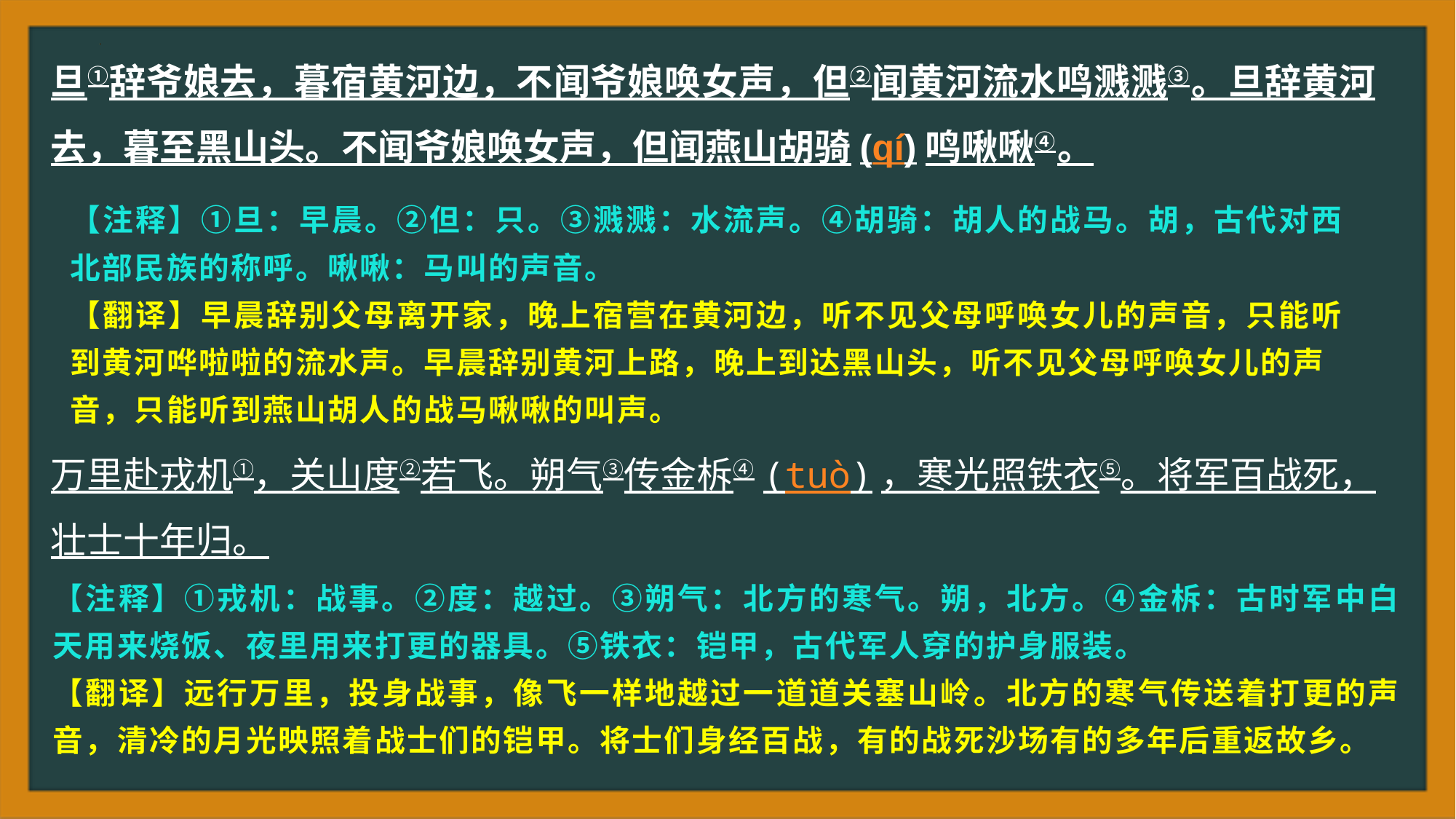

旦①辞爷娘去，暮宿黄河边，不闻爷娘唤女声，但②闻黄河流水鸣溅溅③。旦辞黄河去，暮至黑山头。不闻爷娘唤女声，但闻燕山胡骑(qí)鸣啾啾④。

万里赴戎机①，关山度②若飞。朔气③传金柝④(tuò)，寒光照铁衣⑤。将军百战死，壮士十年归。
【注释】①旦：早晨。②但：只。③溅溅：水流声。④胡骑：胡人的战马。胡，古代对西北部民族的称呼。啾啾：马叫的声音。
【翻译】早晨辞别父母离开家，晚上宿营在黄河边，听不见父母呼唤女儿的声音，只能听到黄河哗啦啦的流水声。早晨辞别黄河上路，晚上到达黑山头，听不见父母呼唤女儿的声
音，只能听到燕山胡人的战马啾啾的叫声。
【注释】①戎机：战事。②度：越过。③朔气：北方的寒气。朔，北方。④金柝：古时军中白天用来烧饭、夜里用来打更的器具。⑤铁衣：铠甲，古代军人穿的护身服装。
【翻译】远行万里，投身战事，像飞一样地越过一道道关塞山岭。北方的寒气传送着打更的声音，清冷的月光映照着战士们的铠甲。将士们身经百战，有的战死沙场有的多年后重返故乡。